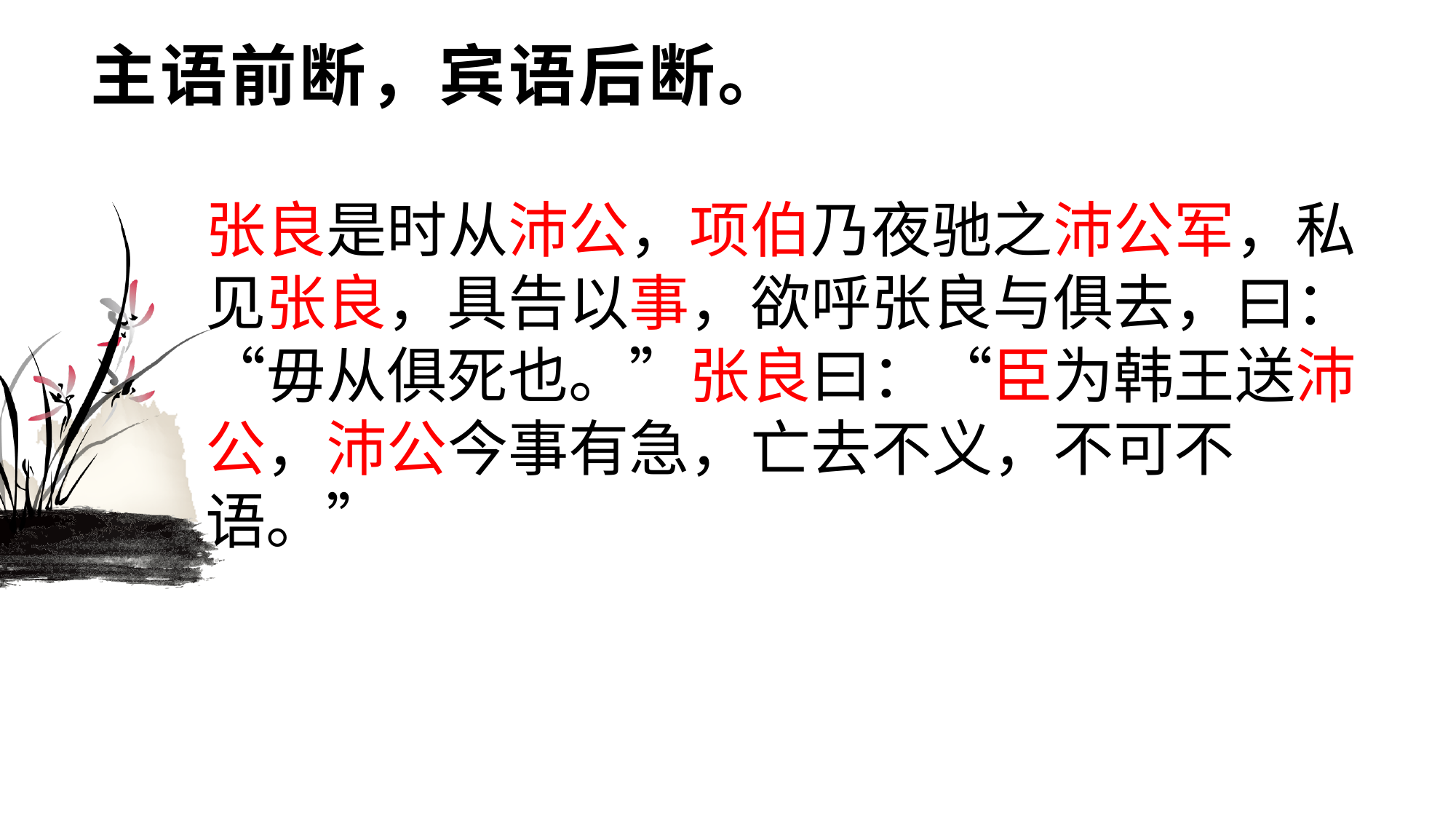

# 主语前断，宾语后断。
张良是时从沛公，项伯乃夜驰之沛公军，私见张良，具告以事，欲呼张良与俱去，曰：“毋从俱死也。”张良曰：“臣为韩王送沛公，沛公今事有急，亡去不义，不可不语。”